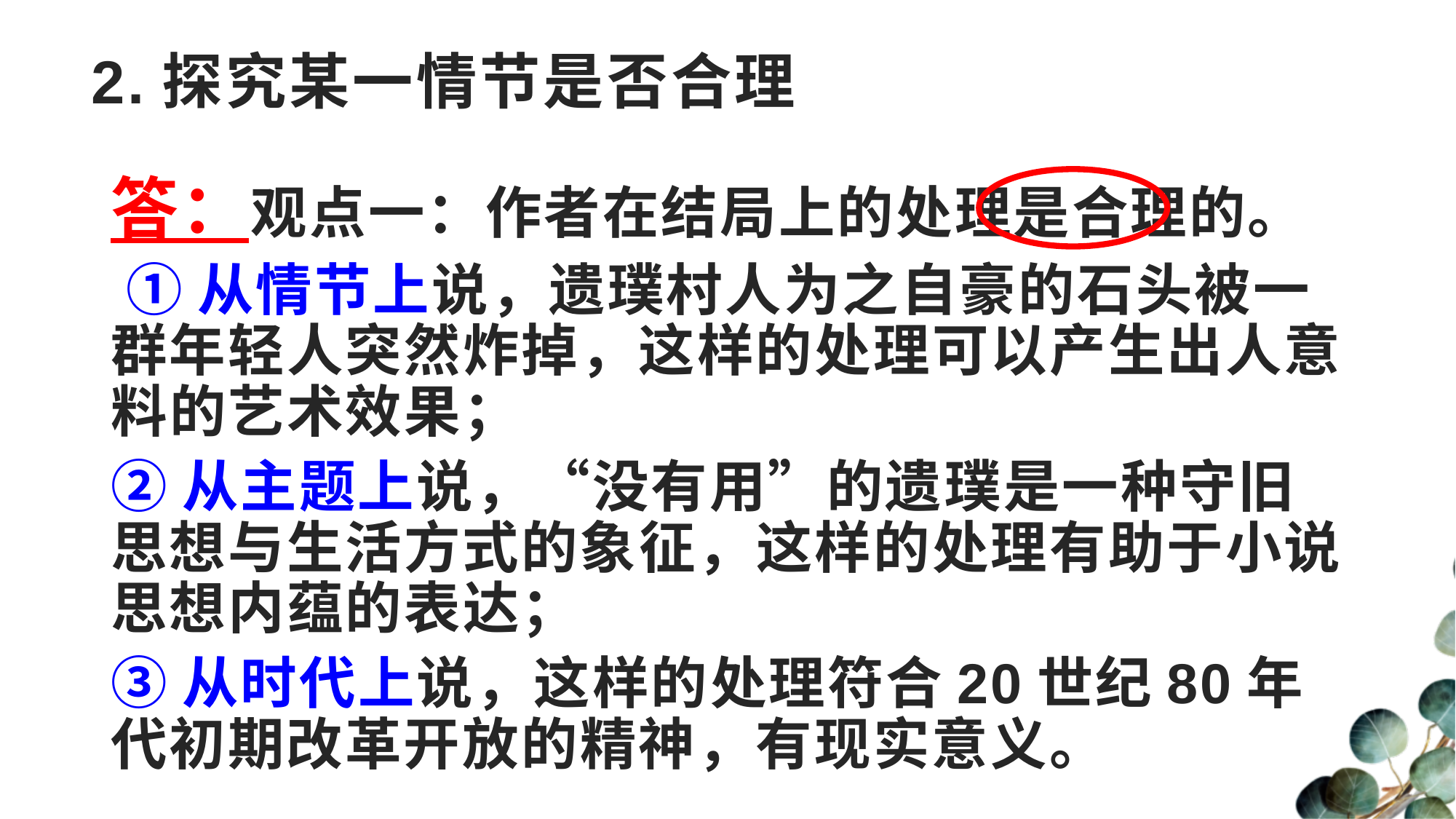

# 2.探究某一情节是否合理
答：观点一：作者在结局上的处理是合理的。
 ①从情节上说，遗璞村人为之自豪的石头被一群年轻人突然炸掉，这样的处理可以产生出人意料的艺术效果；
②从主题上说，“没有用”的遗璞是一种守旧思想与生活方式的象征，这样的处理有助于小说思想内蕴的表达；
③从时代上说，这样的处理符合20世纪80年代初期改革开放的精神，有现实意义。